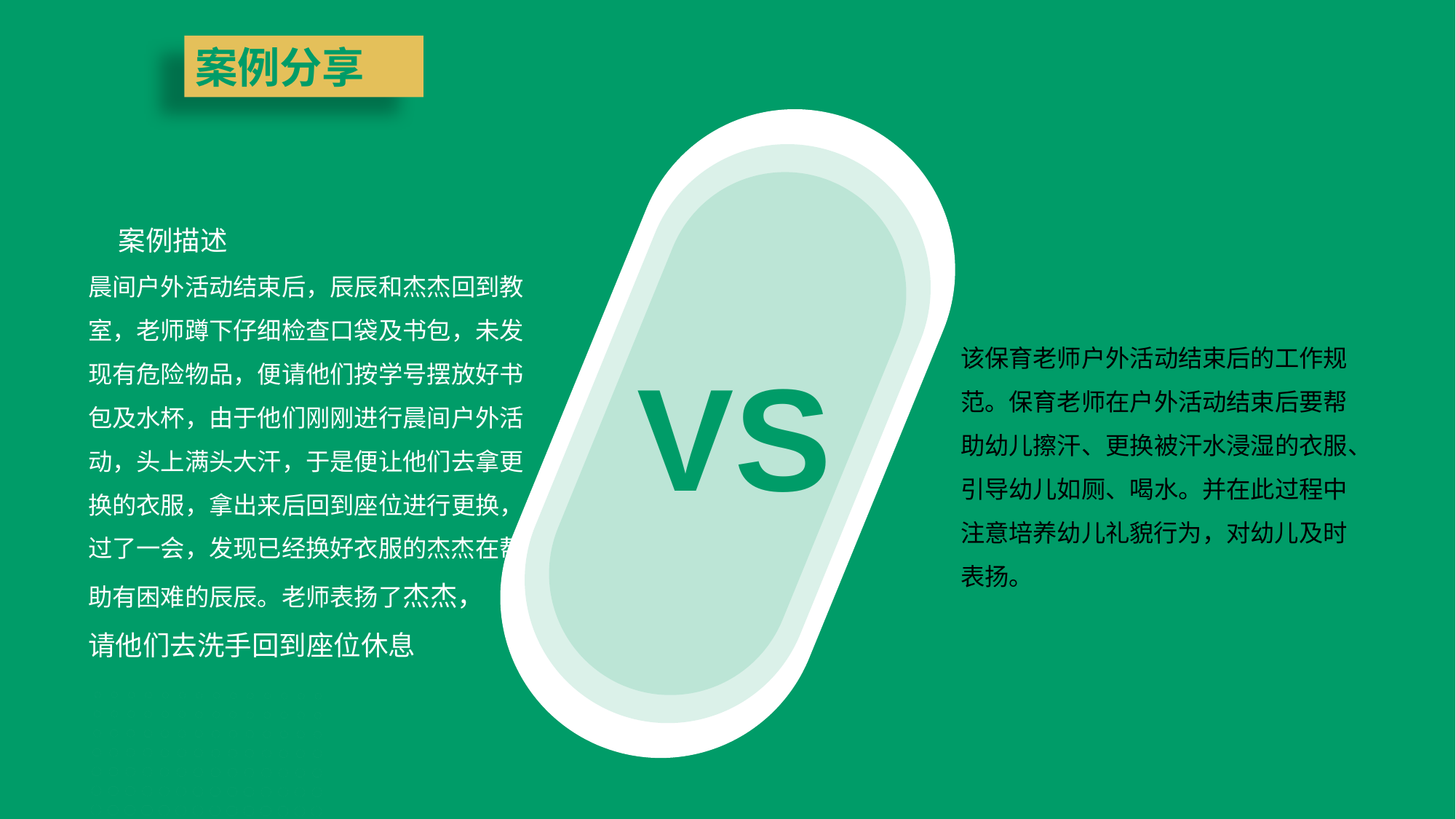

案例分享

案例描述
案例分析
晨间户外活动结束后，辰辰和杰杰回到教室，老师蹲下仔细检查口袋及书包，未发现有危险物品，便请他们按学号摆放好书包及水杯，由于他们刚刚进行晨间户外活动，头上满头大汗，于是便让他们去拿更换的衣服，拿出来后回到座位进行更换，过了一会，发现已经换好衣服的杰杰在帮助有困难的辰辰。老师表扬了杰杰，
请他们去洗手回到座位休息

该保育老师户外活动结束后的工作规范。保育老师在户外活动结束后要帮助幼儿擦汗、更换被汗水浸湿的衣服、引导幼儿如厕、喝水。并在此过程中注意培养幼儿礼貌行为，对幼儿及时表扬。
VS